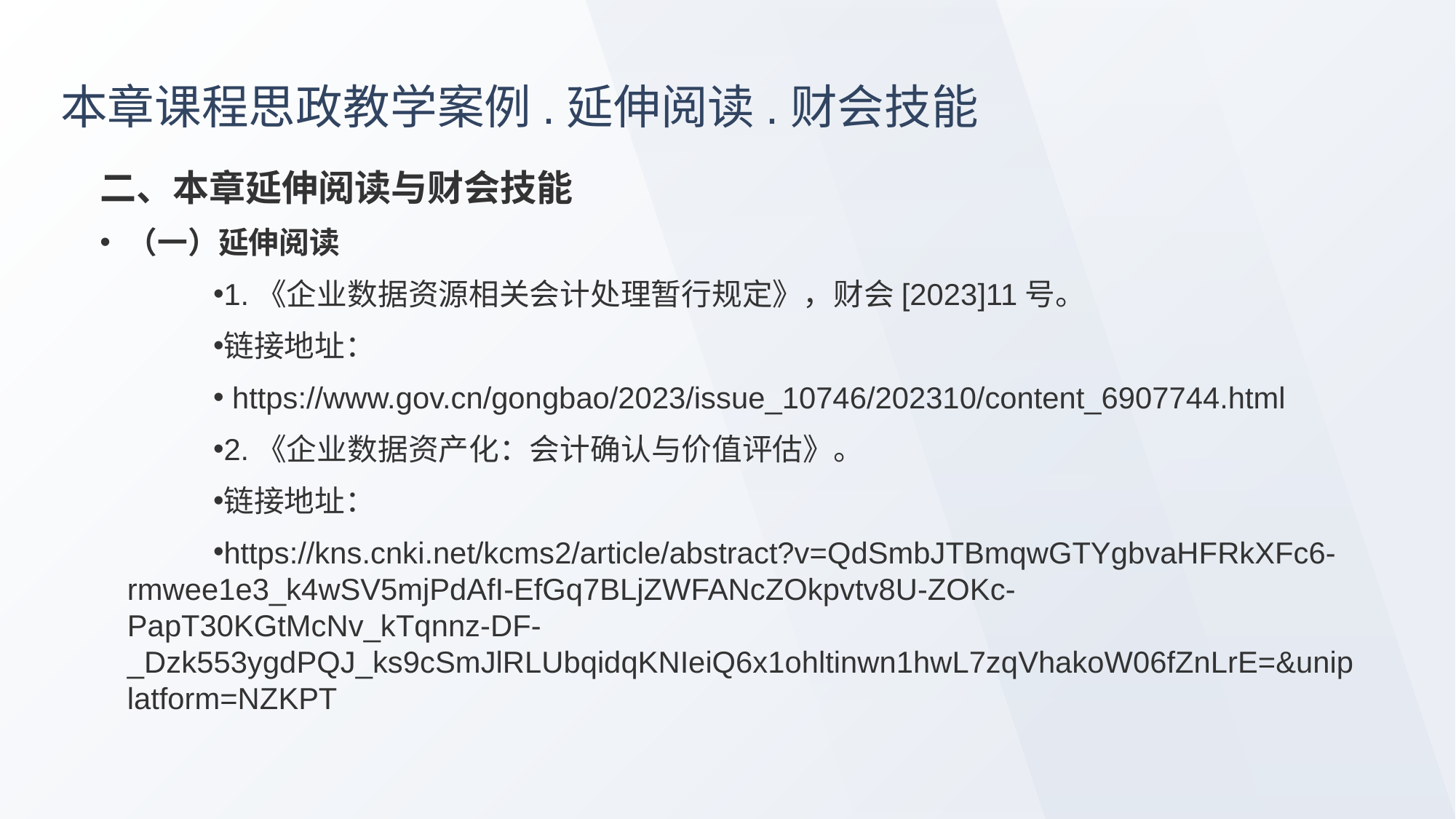

# 本章课程思政教学案例.延伸阅读.财会技能
二、本章延伸阅读与财会技能
（一）延伸阅读
1.《企业数据资源相关会计处理暂行规定》，财会[2023]11号。
链接地址：
 https://www.gov.cn/gongbao/2023/issue_10746/202310/content_6907744.html
2.《企业数据资产化：会计确认与价值评估》。
链接地址：
https://kns.cnki.net/kcms2/article/abstract?v=QdSmbJTBmqwGTYgbvaHFRkXFc6-rmwee1e3_k4wSV5mjPdAfI-EfGq7BLjZWFANcZOkpvtv8U-ZOKc-PapT30KGtMcNv_kTqnnz-DF-_Dzk553ygdPQJ_ks9cSmJlRLUbqidqKNIeiQ6x1ohltinwn1hwL7zqVhakoW06fZnLrE=&uniplatform=NZKPT